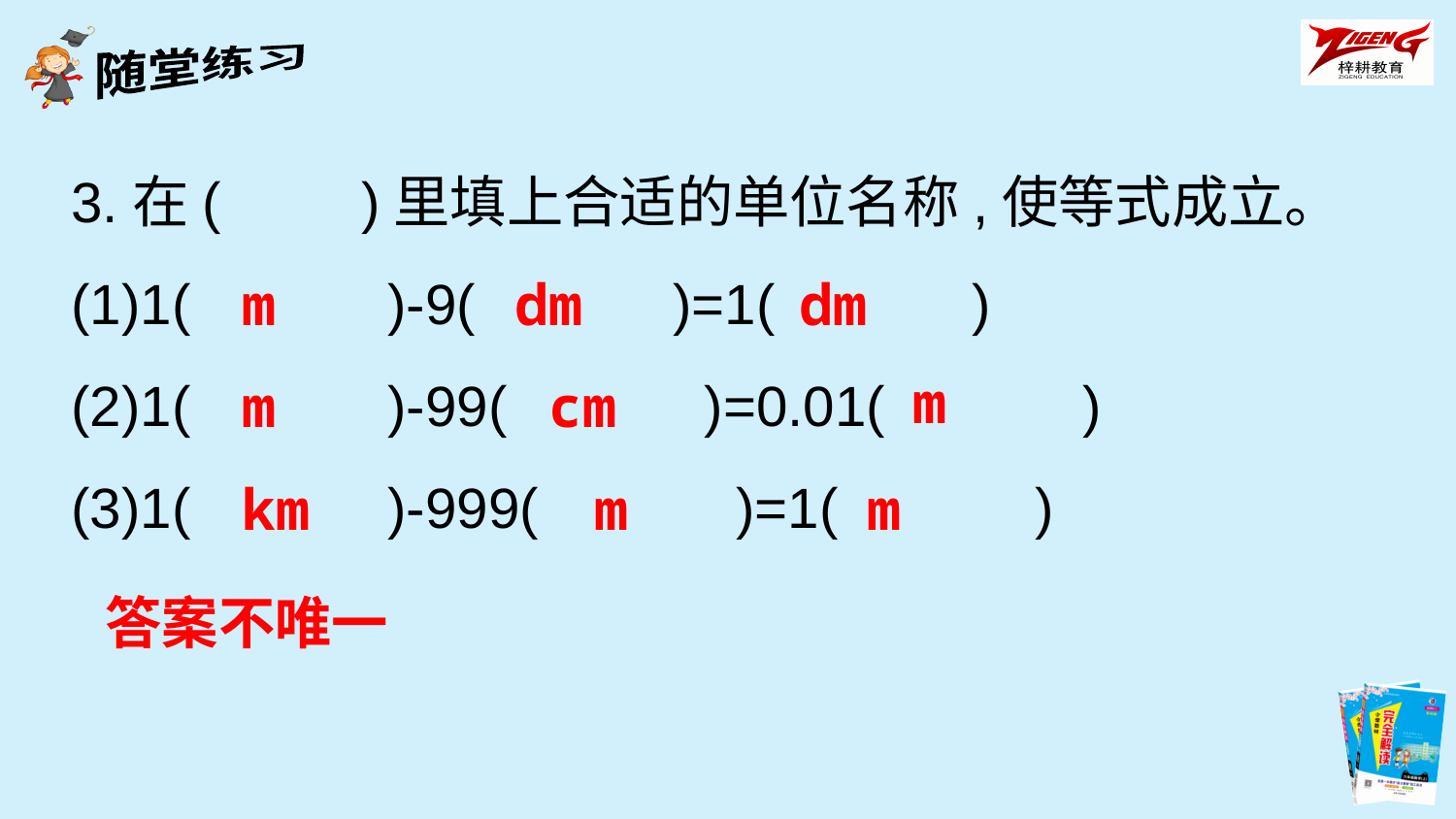

3.在(　　)里填上合适的单位名称,使等式成立。
(1)1(　　　)-9(　　　)=1(　　　)
(2)1(　　　)-99(　　　)=0.01(　　　)
(3)1(　　　)-999(　　　)=1(　　　)
m
dm
dm
m
m
cm
km
m
m
答案不唯一